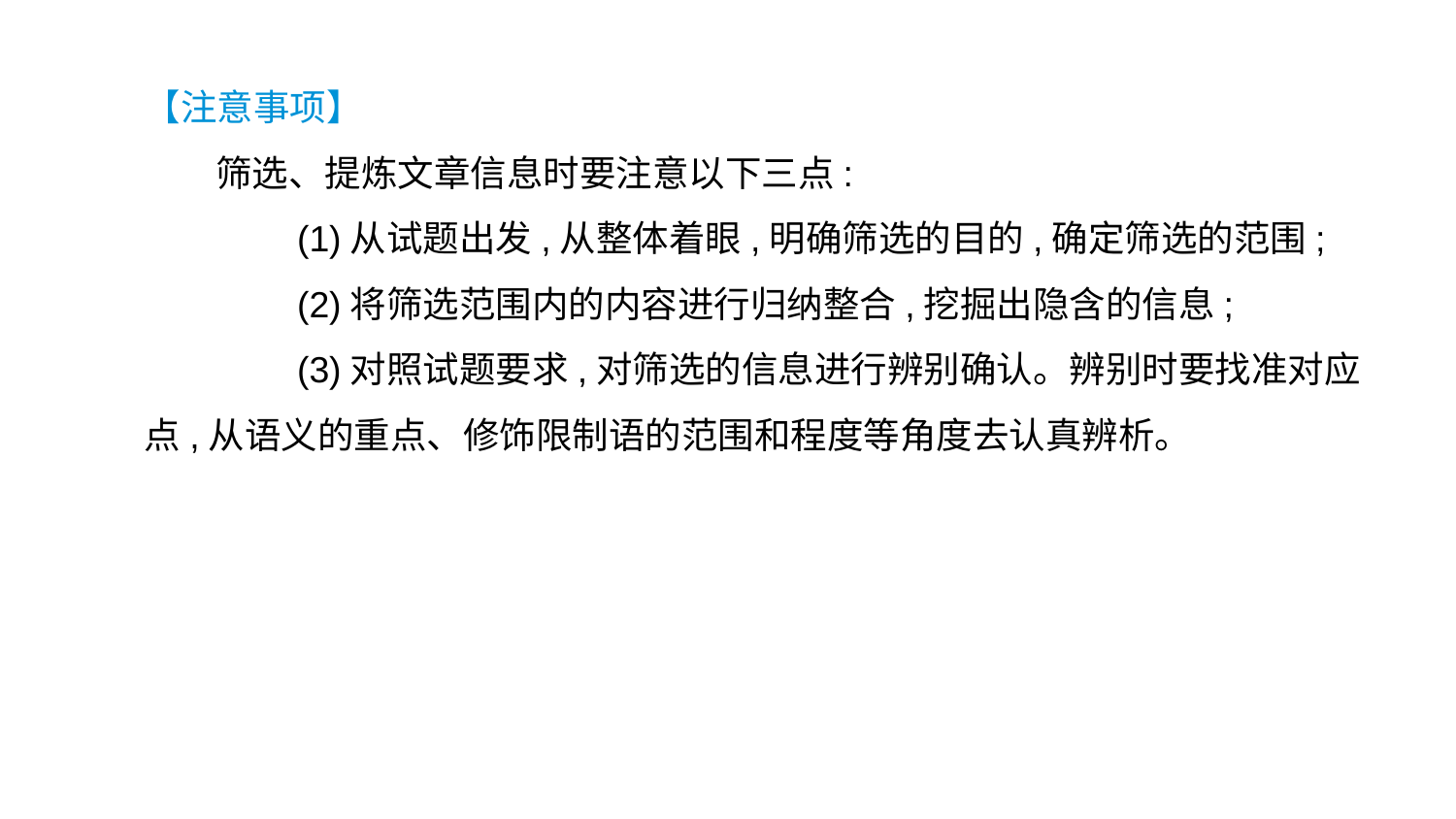

【注意事项】
筛选、提炼文章信息时要注意以下三点:
　　(1)从试题出发,从整体着眼,明确筛选的目的,确定筛选的范围;
　　(2)将筛选范围内的内容进行归纳整合,挖掘出隐含的信息;
　　(3)对照试题要求,对筛选的信息进行辨别确认。辨别时要找准对应点,从语义的重点、修饰限制语的范围和程度等角度去认真辨析。